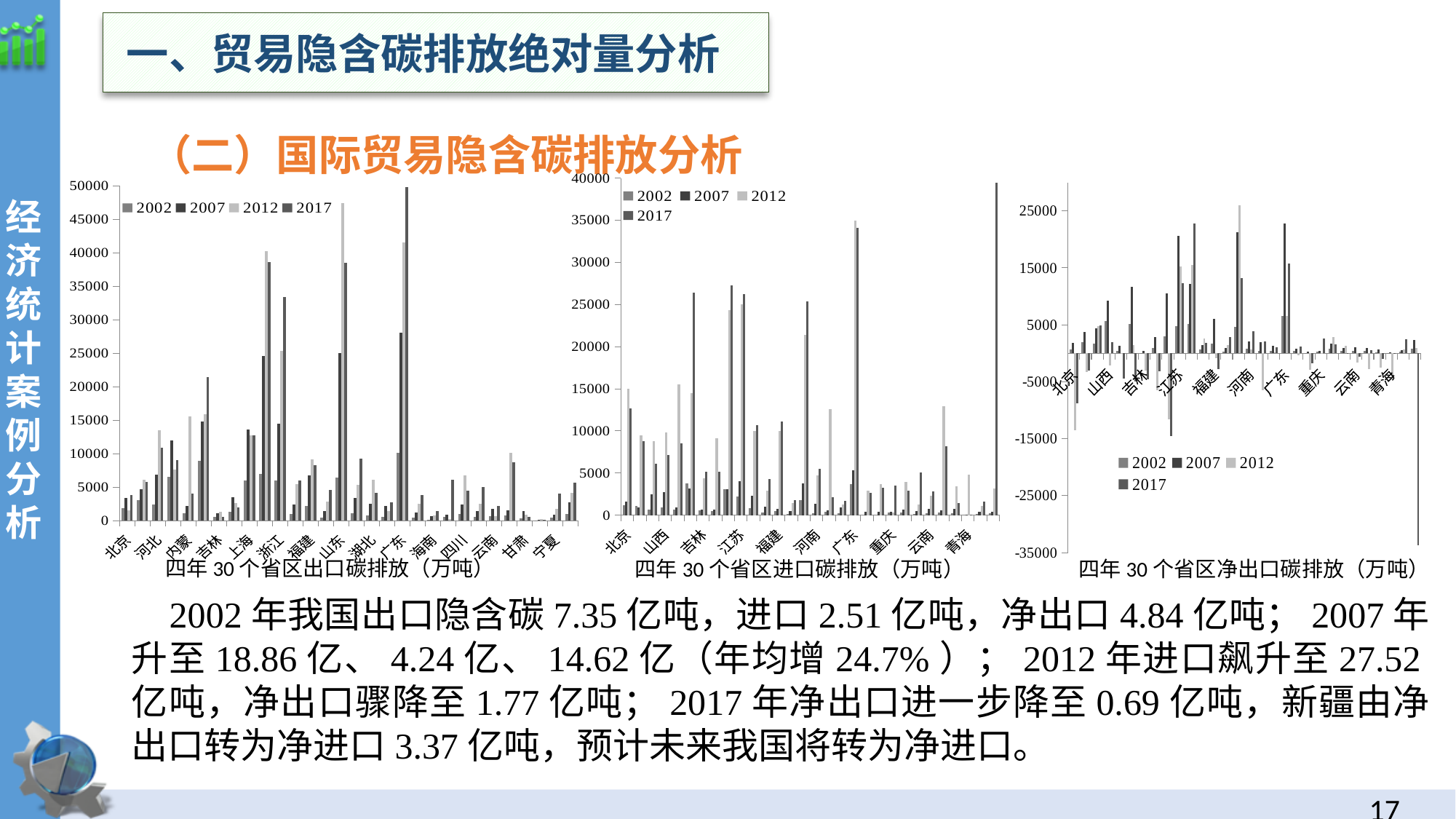

一、贸易隐含碳排放绝对量分析
   （二）国际贸易隐含碳排放分析

经
济统计案例分析

### Chart

| Category | 2002 | 2007 | 2012 | 2017 |
|---|---|---|---|---|
|  北京 | 1137.63590433946 | 1627.90401156511 | 14999.3222939473 | 12638.4299445373 |
|  天津 | 1104.26858536661 | 962.812931997218 | 9502.94391167501 | 8813.27626922502 |
|  河北 | 679.437408691089 | 2510.31532278976 | 8787.53519617892 | 6097.8755934571 |
|  山西 | 942.237003026532 | 2706.23759506315 | 9830.14749647483 | 7146.0955484823 |
|  内蒙古 | 707.192823656974 | 888.140717633614 | 15561.4036710595 | 8504.34133376436 |
|  辽宁 | 3750.25499589638 | 3193.91896861454 | 14494.8324528155 | 26382.5868861257 |
|  吉林 | 602.362502857379 | 638.914854750244 | 4353.10906837797 | 5137.36017141593 |
|  黑龙江 | 485.015647270051 | 673.292475159977 | 9147.78612691343 | 5182.25151141351 |
|  上海 | 3049.59251072269 | 3089.45874990353 | 24344.908690027 | 27286.6560865592 |
|  江苏 | 2230.63471257933 | 4030.70801561343 | 24986.2541590788 | 26260.8430462173 |
|  浙江 | 844.062871358519 | 2336.57941636735 | 9951.03572738054 | 10679.3896778097 |
|  安徽 | 361.459975629801 | 1003.58786483524 | 2942.84951247201 | 4283.11823132324 |
|  福建 | 518.41870544662 | 738.718967951061 | 10019.6810201719 | 11156.9451442194 |
|  江西 | 178.136922950476 | 494.080606301636 | 1436.42565371999 | 1804.98362931422 |
|  山东 | 1822.12921786745 | 3804.18628571391 | 21399.4888271216 | 25355.79514544 |
|  河南 | 260.105076945254 | 1377.72612739485 | 4765.23038696322 | 5509.55874675825 |
|  湖北 | 432.540045479095 | 615.522469862965 | 12585.6016084843 | 2146.82774289305 |
|  湖南 | 195.583925772092 | 910.048500412395 | 1252.57927306234 | 1694.48290103794 |
|  广东 | 3679.34581018864 | 5331.78746978161 | 34921.5722411717 | 34084.0444475258 |
|  广西 | 92.3432820395008 | 378.573418129196 | 2925.54604657753 | 2635.32529929322 |
|  海南 | 67.9147774772085 | 444.871982479581 | 3700.33464674014 | 3225.57776378548 |
|  重庆 | 286.092502271182 | 427.777821641479 | 310.142145344168 | 3505.82028179008 |
|  四川 | 279.711554756218 | 709.693561275971 | 3914.57351996878 | 2865.90441995365 |
|  贵州 | 180.114394839777 | 522.486611188907 | 1248.4787546512 | 5093.61178685572 |
|  云南 | 217.565985983384 | 715.18237536413 | 2322.03323698741 | 2819.9007109857 |
|  陕西 | 326.456578779636 | 616.087236130705 | 12891.3970281192 | 8157.44954409168 |
|  甘肃 | 242.336128659592 | 752.722904795406 | 3417.84033587167 | 1482.50578857475 |
|  青海 | 16.3975247752479 | 67.4868730714316 | 4824.86297355795 | 95.3677586332482 |
|  宁夏 | 172.555292481728 | 372.440348559573 | 1129.75450740926 | 1647.46402030146 |
|  新疆 | 270.265312605973 | 415.541489621722 | 3205.62990530106 | 39402.091232104 |

### Chart

| Category | 2002 | 2007 | 2012 | 2017 |
|---|---|---|---|---|
|  北京 | 726.551011577023 | 1814.51610467499 | -13480.0846323474 | -8754.02201758942 |
|  天津 | 1953.60843723118 | 3731.13395878632 | -3344.18278682537 | -3032.24933314501 |
|  河北 | 1693.16941738281 | 4391.63201407887 | 4702.21163320708 | 4853.9494772872 |
|  山西 | 5621.9754955373 | 9223.50942085656 | -2151.61839183433 | 1880.66398191003 |
|  内蒙古 | 370.846599964967 | 1310.3319256834 | 53.9778925086011 | -4504.4160433382 |
|  辽宁 | 5158.30739861983 | 11672.1896637129 | 1433.3219865624 | -4928.1216521286 |
|  吉林 | -6.20707759675577 | 471.529700130174 | -2991.86776124292 | -4593.97311473522 |
|  黑龙江 | 863.40941587305 | 2880.20186103428 | -6470.65631338871 | -3223.60569755408 |
|  上海 | 2971.58091048866 | 10484.8584567329 | -11605.6718850714 | -14569.5232618153 |
|  江苏 | 4720.72215669845 | 20573.0163159559 | 15285.0581764045 | 12345.537329756 |
|  浙江 | 5139.73293473651 | 12171.3293418955 | 15447.0015597642 | 22743.8655334223 |
|  安徽 | 681.021540928581 | 1467.60138143432 | 2541.11485816317 | 1765.2679594392 |
|  福建 | 1636.86385277408 | 6021.81243451359 | -896.6576262788 | -2812.18600136237 |
|  江西 | 273.739749030759 | 917.402000647876 | 1424.05680064579 | 2794.60800915325 |
|  山东 | 4596.23585951505 | 21208.6709158575 | 25987.900396273 | 13165.224355696 |
|  河南 | 807.515331971843 | 2065.20651384148 | 602.30569379846 | 3799.92192993536 |
|  湖北 | 364.976320983714 | 1965.35801994852 | -6434.43624375928 | 2040.3225849488 |
|  湖南 | 405.924997263888 | 1261.61595661627 | 182.18616958087 | 1003.60278171186 |
|  广东 | 6488.92383378164 | 22738.0668425571 | 6584.8071499664 | 15715.6449817311 |
|  广西 | 367.500565287534 | 819.426101384661 | -409.21193390596 | 1184.88292258944 |
|  海南 | 27.1646176906326 | 248.845785248591 | -2963.27110639203 | -1770.3871222985 |
|  重庆 | 315.624924026409 | 468.091862658205 | -5.70190575669199 | 2607.98160001188 |
|  四川 | 766.309804446689 | 1666.31692497073 | 2893.89166030395 | 1594.15816301058 |
|  贵州 | 402.785154977634 | 951.728050324354 | 1249.66232610212 | -113.17021986969 |
|  云南 | 407.038039554342 | 1053.53831547184 | -1616.07391838328 | -636.21572623593 |
|  陕西 | 412.162165755157 | 973.616711452616 | -2780.0011267641 | 582.56517032179 |
|  甘肃 | 139.469805870348 | 681.146923125296 | -2575.44962780256 | -952.164510791501 |
|  青海 | 55.1141644682668 | 109.341275102761 | -4538.59784084361 | 50.4940866598298 |
|  宁夏 | 310.565405072322 | 575.643778781637 | 617.68737132742 | 2402.53617218039 |
|  新疆 | 735.877026840444 | 2293.55329109128 | 985.513603815351 | -33704.2112068765 |

### Chart

| Category | 2002 | 2007 | 2012 | 2017 |
|---|---|---|---|---|
|  北京 | 1864.18691591649 | 3442.4201162401 | 1519.23766159994 | 3884.40792694788 |
|  天津 | 3057.87702259779 | 4693.94689078354 | 6158.76112484964 | 5781.02693608001 |
|  河北 | 2372.6068260739 | 6901.94733686863 | 13489.746829386 | 10951.8250707443 |
|  山西 | 6564.21249856383 | 11929.7470159197 | 7678.5291046405 | 9026.75953039233 |
|  内蒙古 | 1078.03942362194 | 2198.47264331702 | 15615.3815635681 | 3999.92529042616 |
|  辽宁 | 8908.56239451621 | 14866.1086323274 | 15928.1544393779 | 21454.4652339971 |
|  吉林 | 596.155425260623 | 1110.44455488042 | 1361.24130713505 | 543.387056680711 |
|  黑龙江 | 1348.4250631431 | 3553.49433619426 | 2677.12981352472 | 1958.64581385943 |
|  上海 | 6021.17342121136 | 13574.3172066365 | 12739.2368049556 | 12717.1328247439 |
|  江苏 | 6951.35686927778 | 24603.7243315693 | 40271.3123354833 | 38606.3803759733 |
|  浙江 | 5983.79580609503 | 14507.9087582629 | 25398.0372871447 | 33423.255211232 |
|  安徽 | 1042.48151655838 | 2471.18924626956 | 5483.96437063518 | 6048.38619076244 |
|  福建 | 2155.2825582207 | 6760.53140246465 | 9123.0233938931 | 8344.75914285703 |
|  江西 | 451.876671981235 | 1411.48260694951 | 2860.48245436578 | 4599.59163846747 |
|  山东 | 6418.3650773825 | 25012.8572015714 | 47387.3892233946 | 38521.019501136 |
|  河南 | 1067.6204089171 | 3442.93264123633 | 5367.53608076168 | 9309.48067669361 |
|  湖北 | 797.516366462809 | 2580.88048981149 | 6151.16536472502 | 4187.15032784185 |
|  湖南 | 601.50892303598 | 2171.66445702866 | 1434.76544264321 | 2698.0856827498 |
|  广东 | 10168.2696439703 | 28069.8543123387 | 41506.3793911381 | 49799.6894292569 |
|  广西 | 459.843847327035 | 1197.99951951386 | 2516.33411267157 | 3820.20822188266 |
|  海南 | 95.0793951678411 | 693.717767728172 | 737.063540348108 | 1455.19064148698 |
|  重庆 | 601.717426297591 | 895.869684299684 | 304.440239587476 | 6113.80188180196 |
|  四川 | 1046.02135920291 | 2376.0104862467 | 6808.46518027273 | 4460.06258296423 |
|  贵州 | 582.899549817411 | 1474.21466151326 | 2498.14108075332 | 4980.44156698603 |
|  云南 | 624.604025537726 | 1768.72069083597 | 705.959318604125 | 2183.68498474977 |
|  陕西 | 738.618744534792 | 1589.70394758332 | 10111.3959013551 | 8740.01471441347 |
|  甘肃 | 381.80593452994 | 1433.8698279207 | 842.390708069105 | 530.341277783249 |
|  青海 | 71.5116892435147 | 176.828148174193 | 286.265132714335 | 145.861845293078 |
|  宁夏 | 483.12069755405 | 948.08412734121 | 1747.44187873668 | 4050.00019248185 |
|  新疆 | 1006.14233944642 | 2709.094780713 | 4191.14350911641 | 5697.88002522751 |

四年30个省区出口碳排放（万吨）
四年30个省区进口碳排放（万吨）
四年30个省区净出口碳排放（万吨）
    2002年我国出口隐含碳7.35亿吨，进口2.51亿吨，净出口4.84亿吨；2007年升至18.86亿、4.24亿、14.62亿（年均增24.7%）；2012年进口飙升至27.52亿吨，净出口骤降至1.77亿吨；2017年净出口进一步降至0.69亿吨，新疆由净出口转为净进口3.37亿吨，预计未来我国将转为净进口。
17